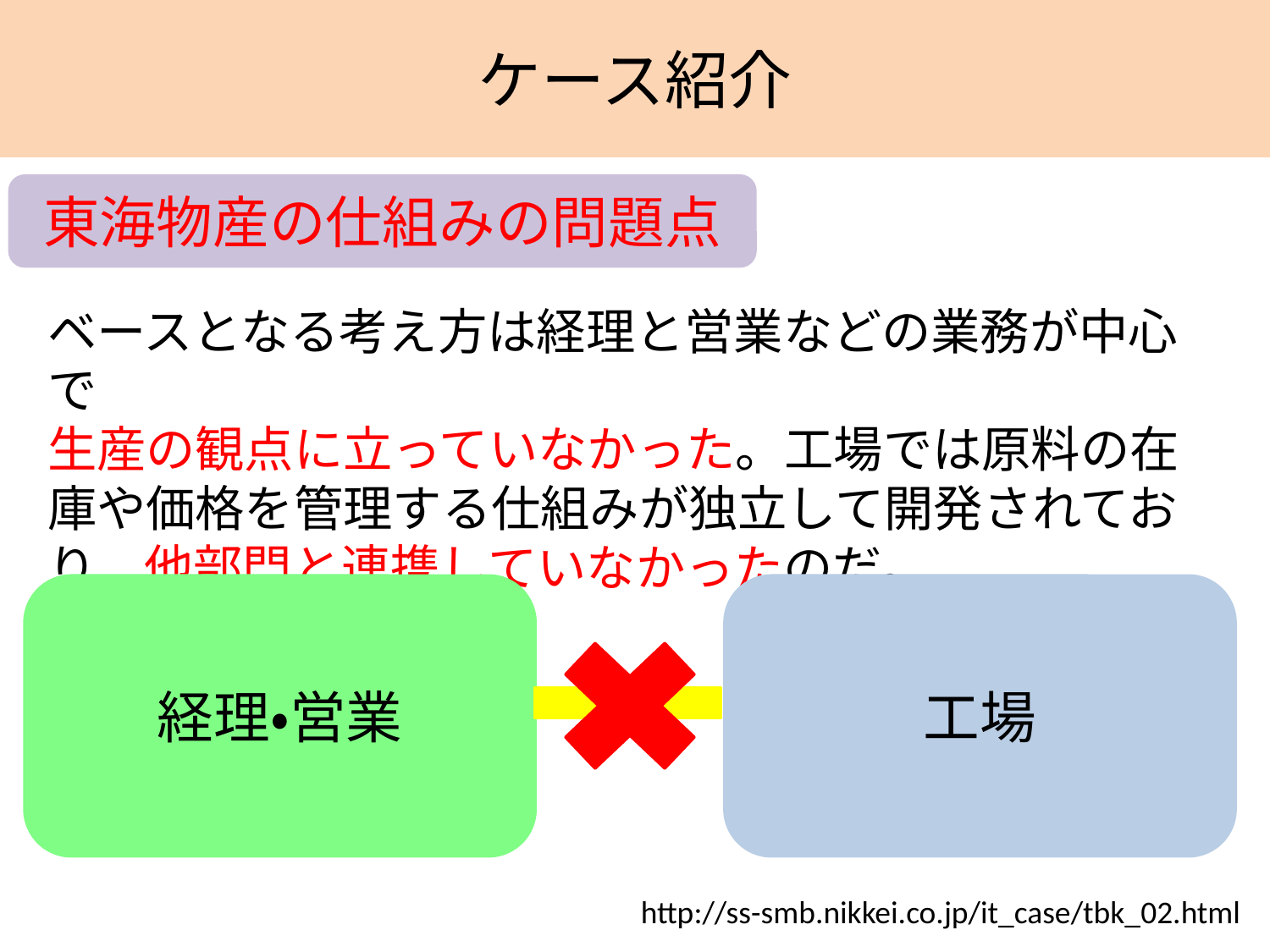

ケース紹介
東海物産の仕組みの問題点
ベースとなる考え方は経理と営業などの業務が中心で
生産の観点に立っていなかった。工場では原料の在庫や価格を管理する仕組みが独立して開発されており、他部門と連携していなかったのだ。
経理・営業
工場

http://ss-smb.nikkei.co.jp/it_case/tbk_02.html